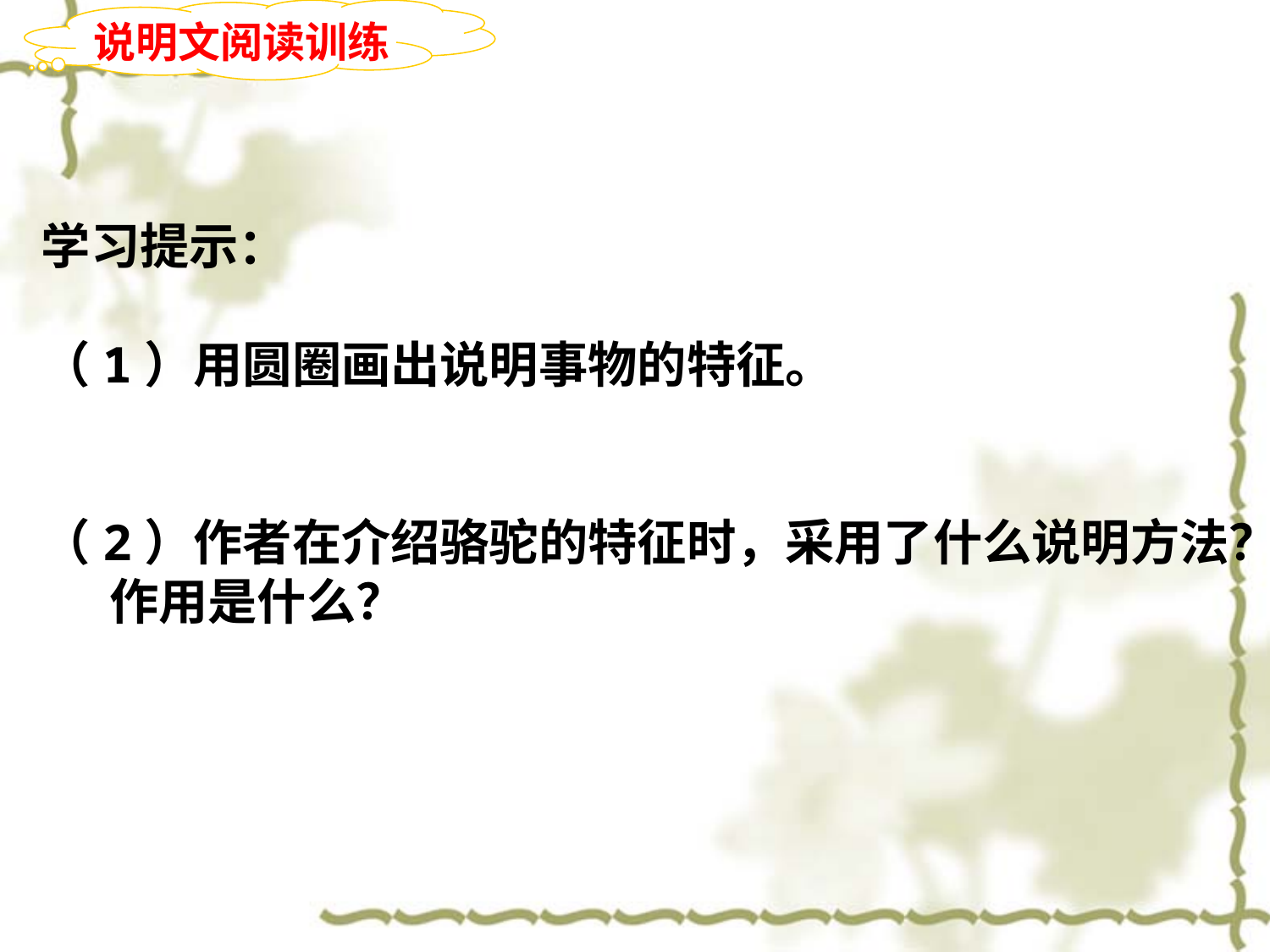

说明文阅读训练
学习提示：

（1）用圆圈画出说明事物的特征。

（2）作者在介绍骆驼的特征时，采用了什么说明方法？
     作用是什么？